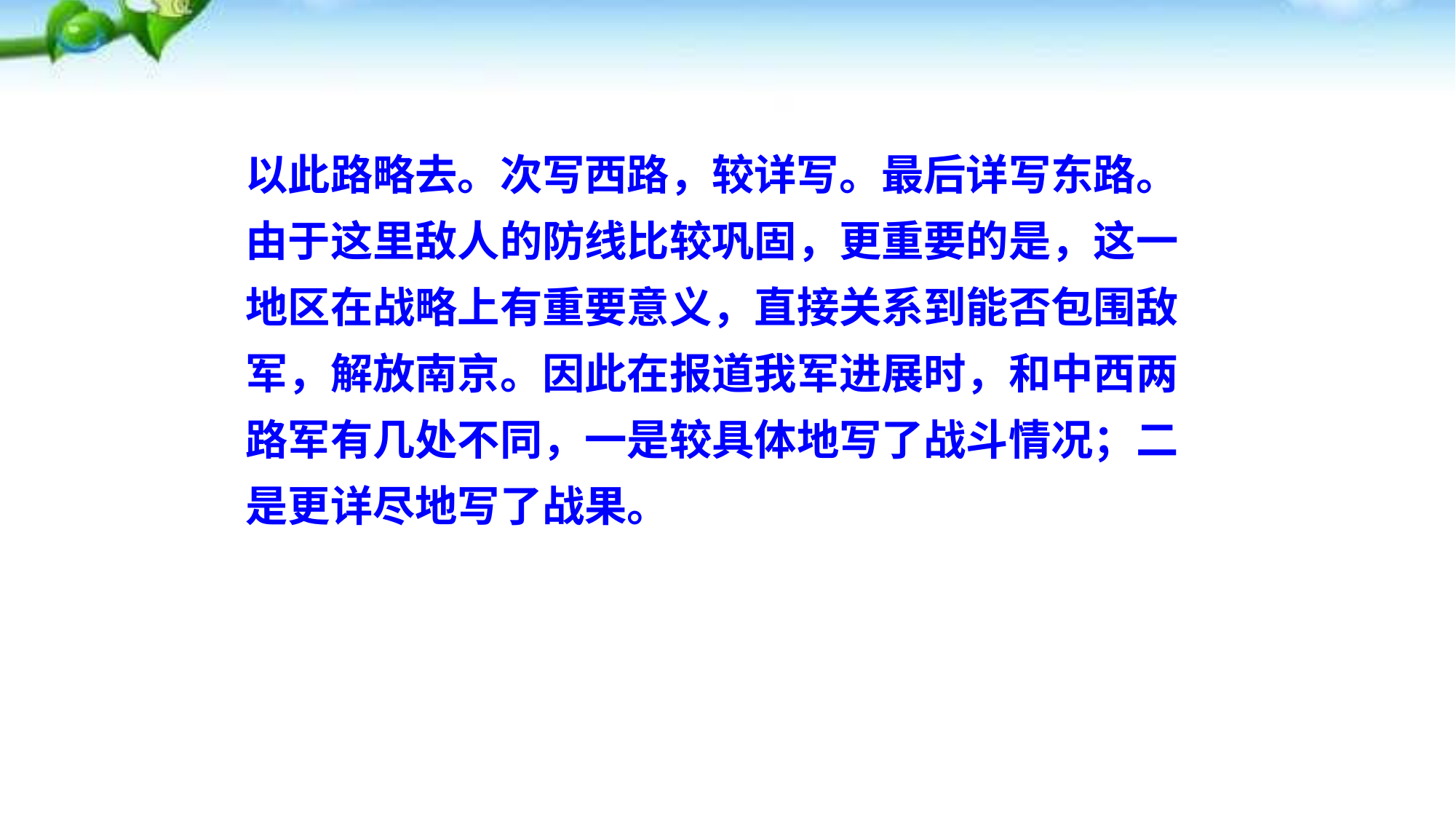

以此路略去。次写西路，较详写。最后详写东路。由于这里敌人的防线比较巩固，更重要的是，这一地区在战略上有重要意义，直接关系到能否包围敌军，解放南京。因此在报道我军进展时，和中西两路军有几处不同，一是较具体地写了战斗情况；二是更详尽地写了战果。